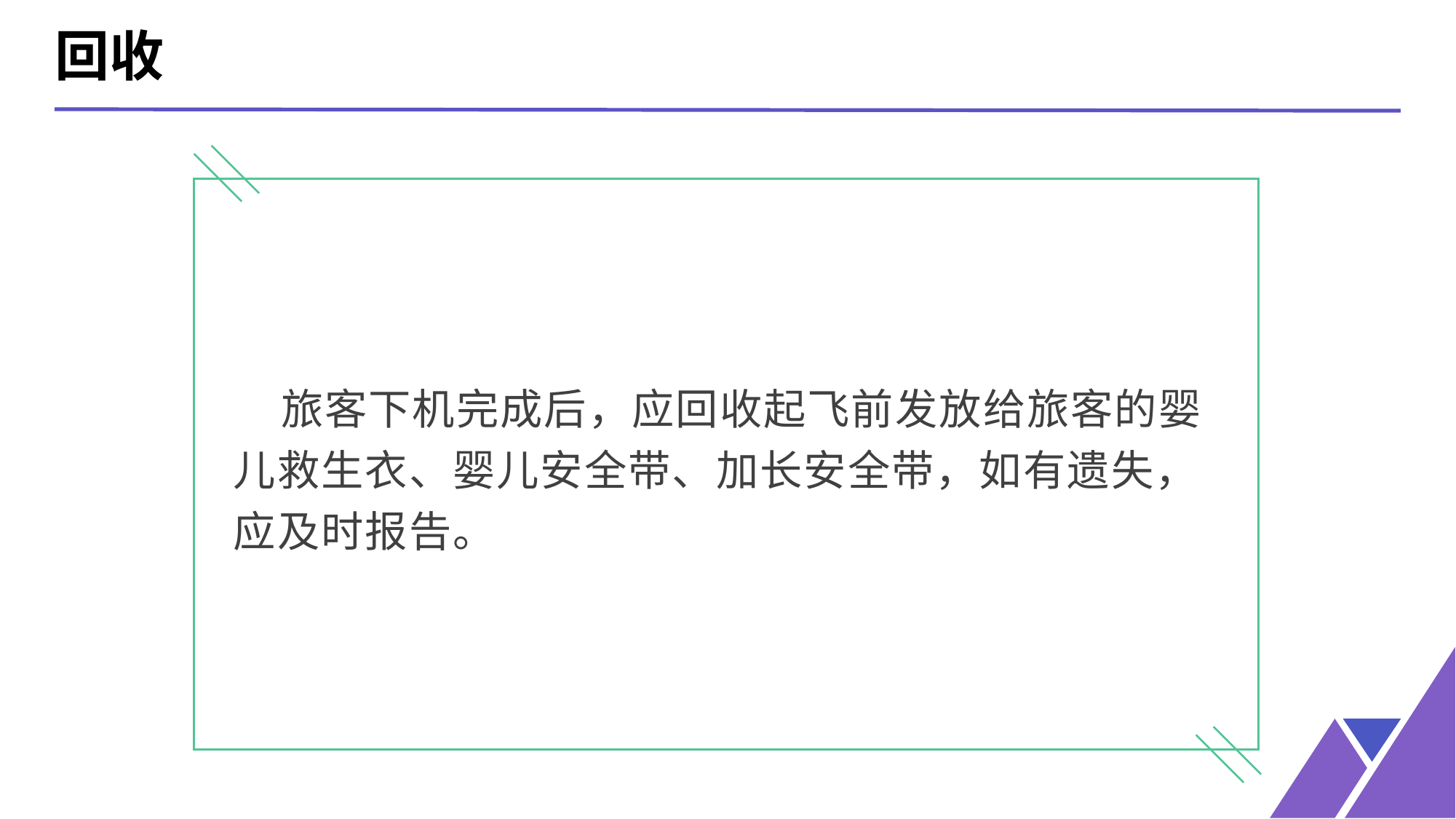

回收

    旅客下机完成后，应回收起飞前发放给旅客的婴儿救生衣、婴儿安全带、加长安全带，如有遗失，应及时报告。